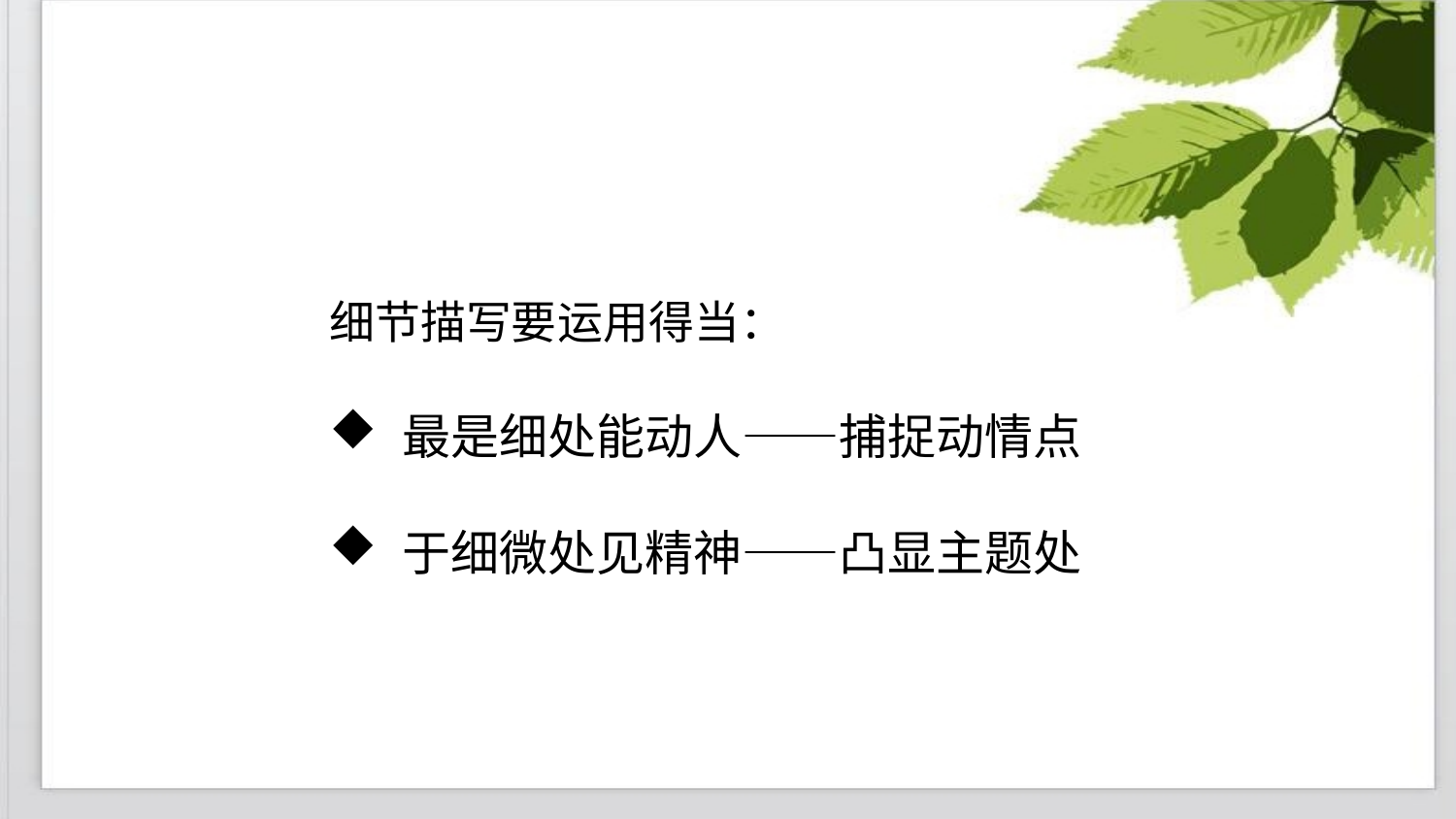

细节描写要运用得当：
最是细处能动人——捕捉动情点
于细微处见精神——凸显主题处